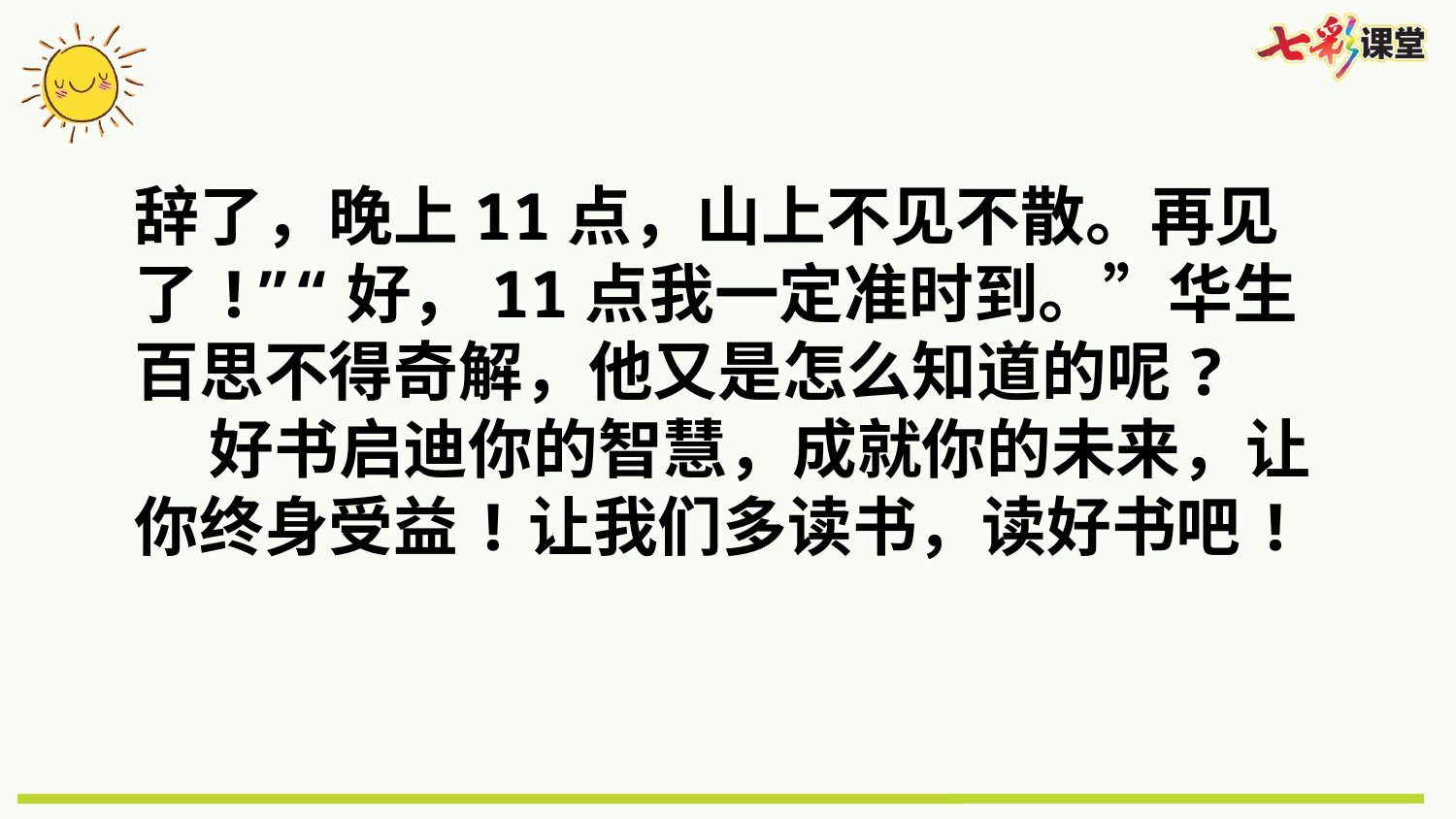

辞了，晚上11点，山上不见不散。再见了!”“好，11点我一定准时到。”华生百思不得奇解，他又是怎么知道的呢?
    好书启迪你的智慧，成就你的未来，让你终身受益!让我们多读书，读好书吧!